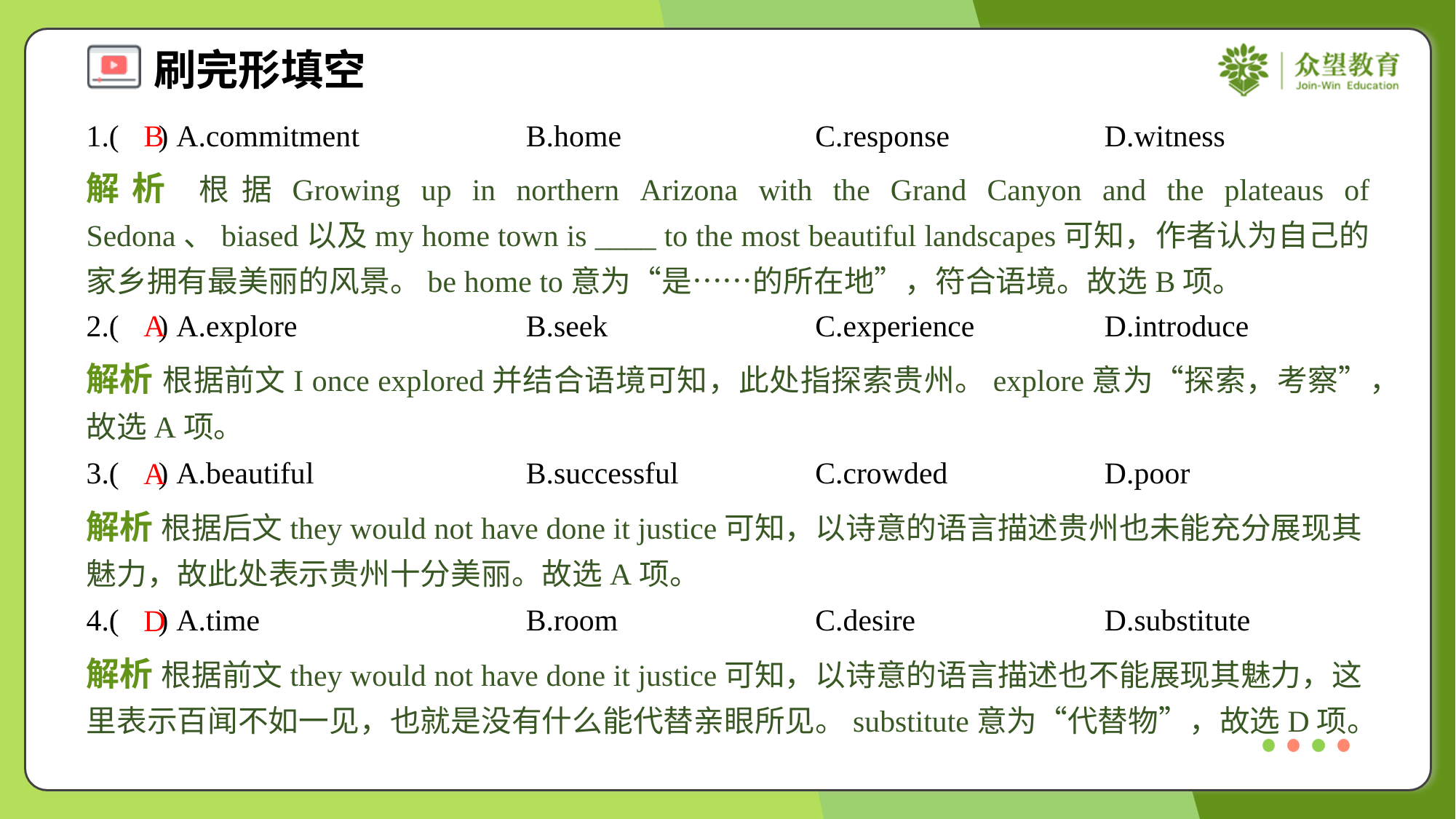

1.(     ) A.commitment	B.home	C.response	D.witness
B
解析 根据Growing up in northern Arizona with the Grand Canyon and the plateaus of Sedona、biased以及my home town is ____ to the most beautiful landscapes可知，作者认为自己的家乡拥有最美丽的风景。be home to意为“是……的所在地”，符合语境。故选B项。
2.(     ) A.explore	B.seek	C.experience	D.introduce
A
解析 根据前文I once explored并结合语境可知，此处指探索贵州。explore意为“探索，考察”，故选A项。
3.(     ) A.beautiful	B.successful	C.crowded	D.poor
A
解析 根据后文they would not have done it justice可知，以诗意的语言描述贵州也未能充分展现其魅力，故此处表示贵州十分美丽。故选A项。
4.(     ) A.time	B.room	C.desire	D.substitute
D
解析 根据前文they would not have done it justice可知，以诗意的语言描述也不能展现其魅力，这里表示百闻不如一见，也就是没有什么能代替亲眼所见。substitute意为“代替物”，故选D项。